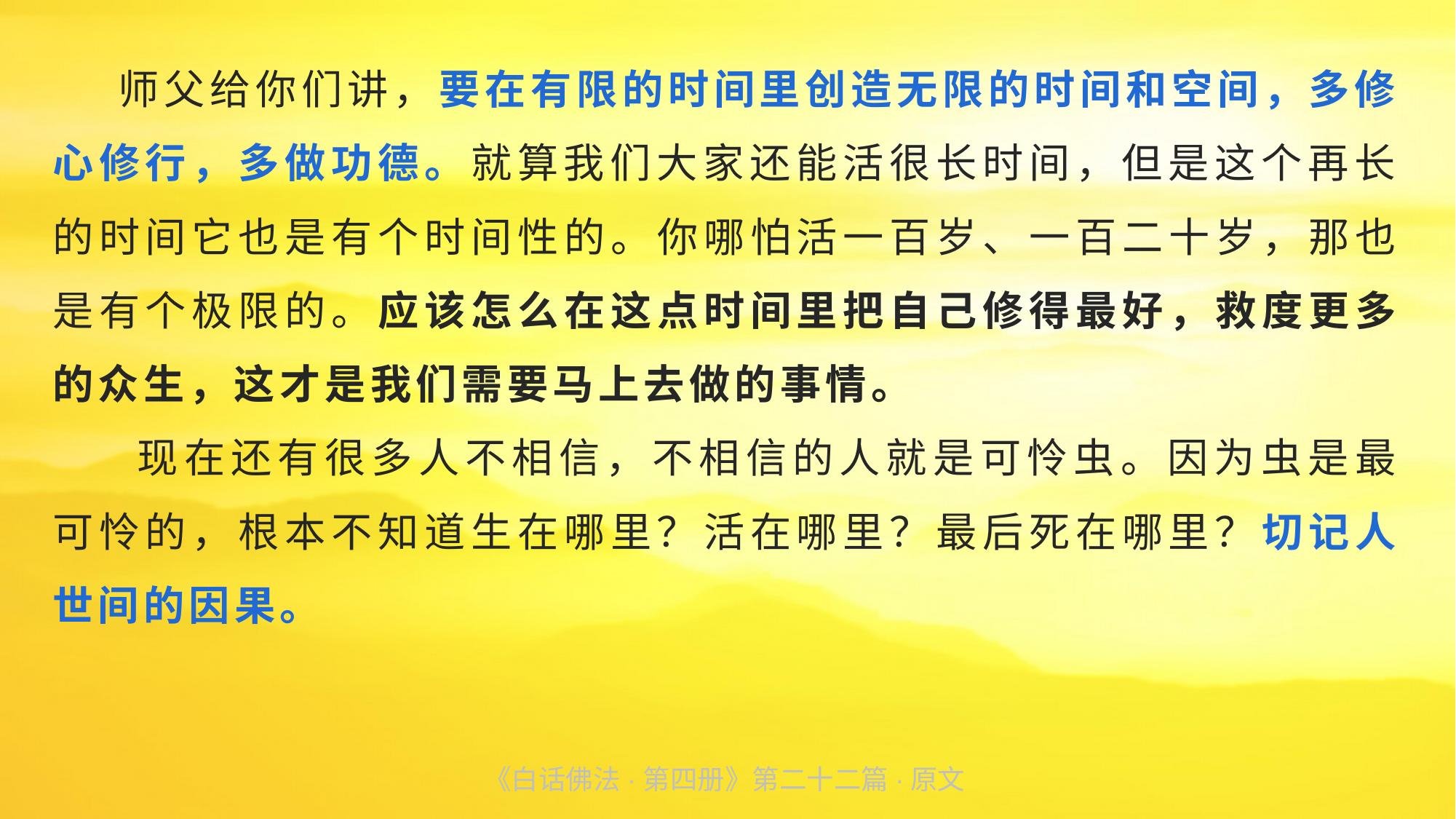

师父给你们讲，要在有限的时间里创造无限的时间和空间，多修心修行，多做功德。就算我们大家还能活很长时间，但是这个再长的时间它也是有个时间性的。你哪怕活一百岁、一百二十岁，那也是有个极限的。应该怎么在这点时间里把自己修得最好，救度更多的众生，这才是我们需要马上去做的事情。
     现在还有很多人不相信，不相信的人就是可怜虫。因为虫是最可怜的，根本不知道生在哪里？活在哪里？最后死在哪里？切记人世间的因果。
《白话佛法·第四册》第二十二篇·原文